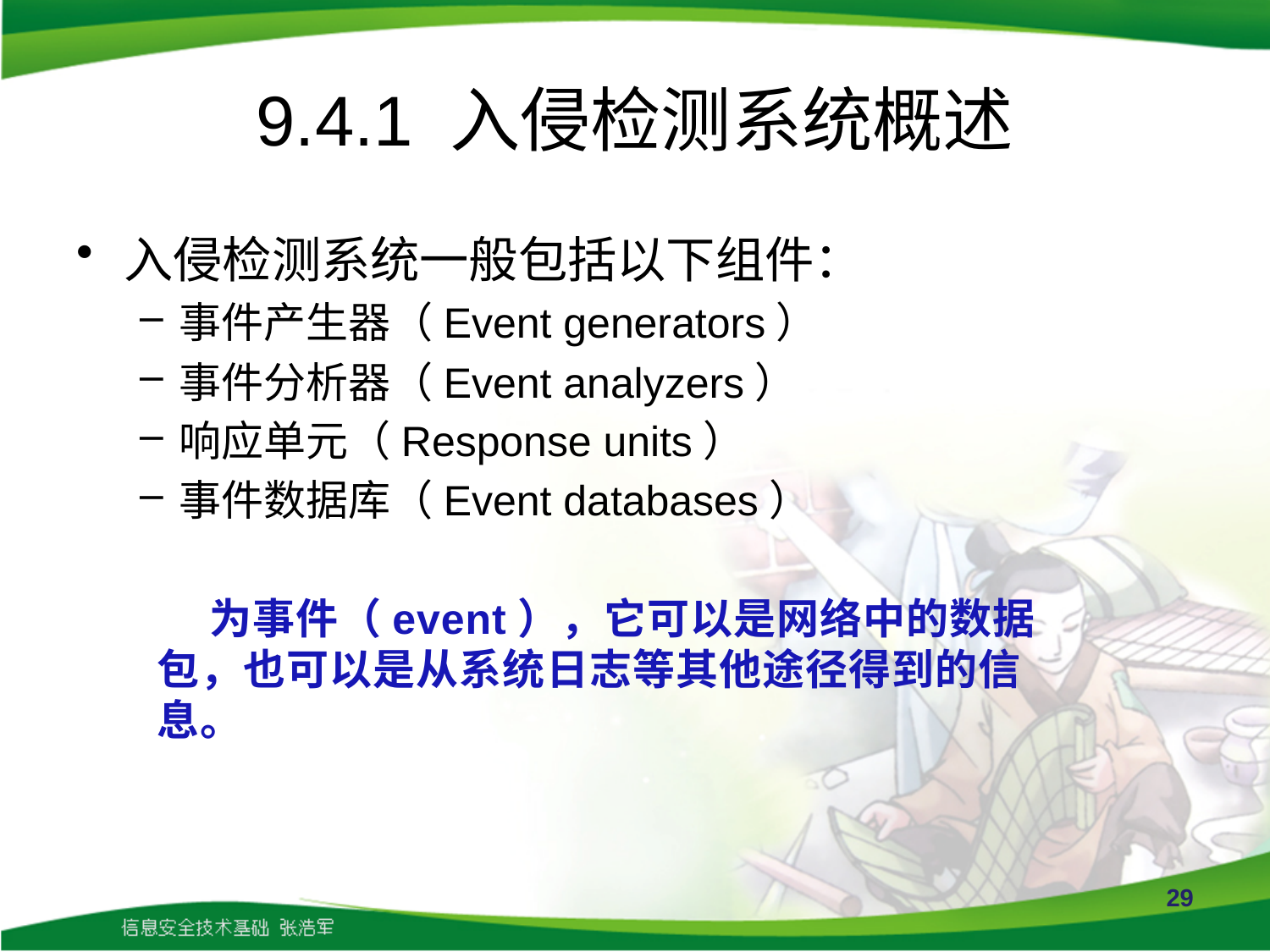

# 9.4.1 入侵检测系统概述
入侵检测系统一般包括以下组件：
事件产生器（Event generators）
事件分析器（Event analyzers）
响应单元（Response units）
事件数据库（Event databases）

    为事件（event），它可以是网络中的数据包，也可以是从系统日志等其他途径得到的信息。
29